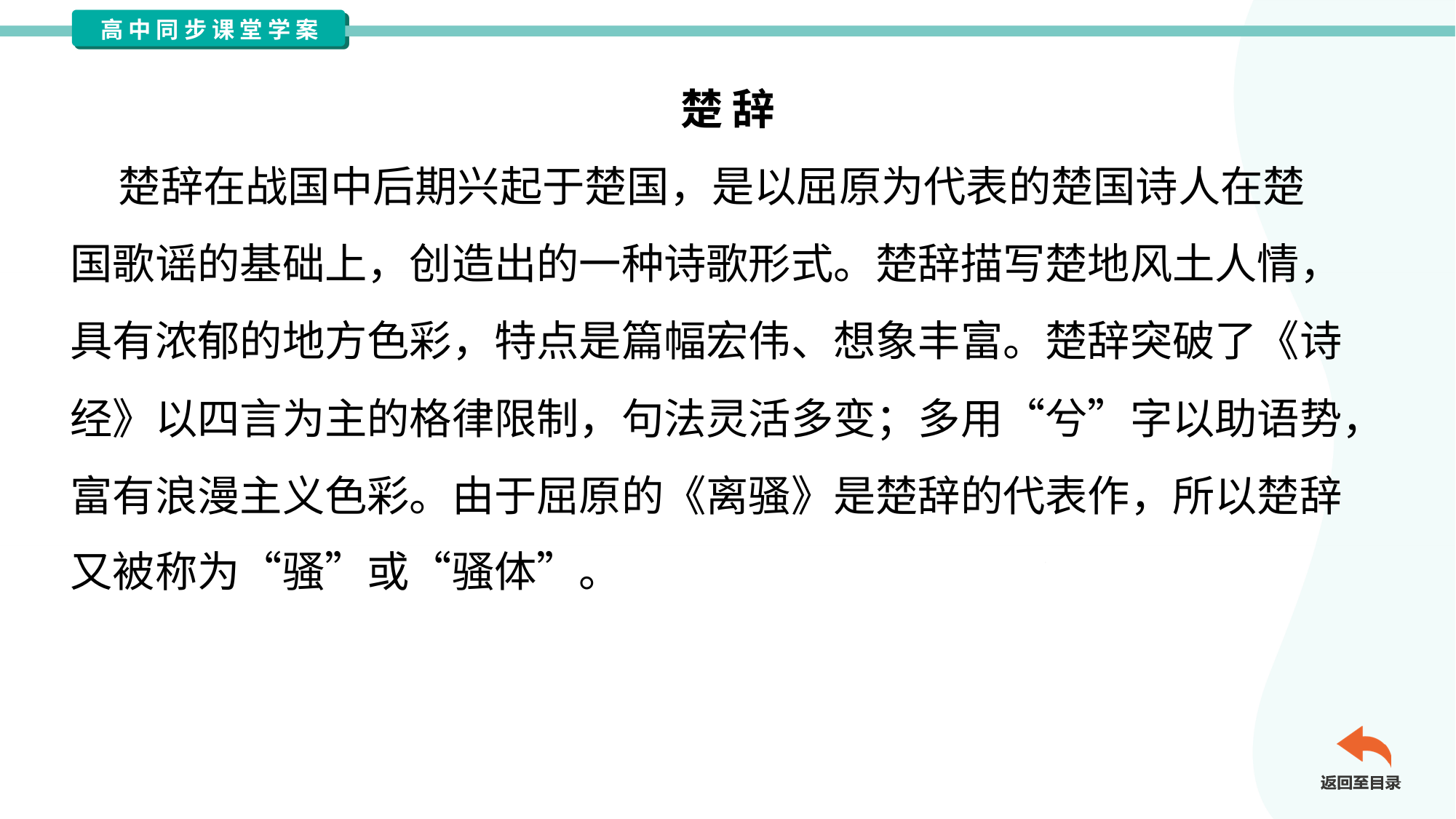

楚 辞
    楚辞在战国中后期兴起于楚国，是以屈原为代表的楚国诗人在楚
国歌谣的基础上，创造出的一种诗歌形式。楚辞描写楚地风土人情，
具有浓郁的地方色彩，特点是篇幅宏伟、想象丰富。楚辞突破了《诗
经》以四言为主的格律限制，句法灵活多变；多用“兮”字以助语势，
富有浪漫主义色彩。由于屈原的《离骚》是楚辞的代表作，所以楚辞
又被称为“骚”或“骚体”。